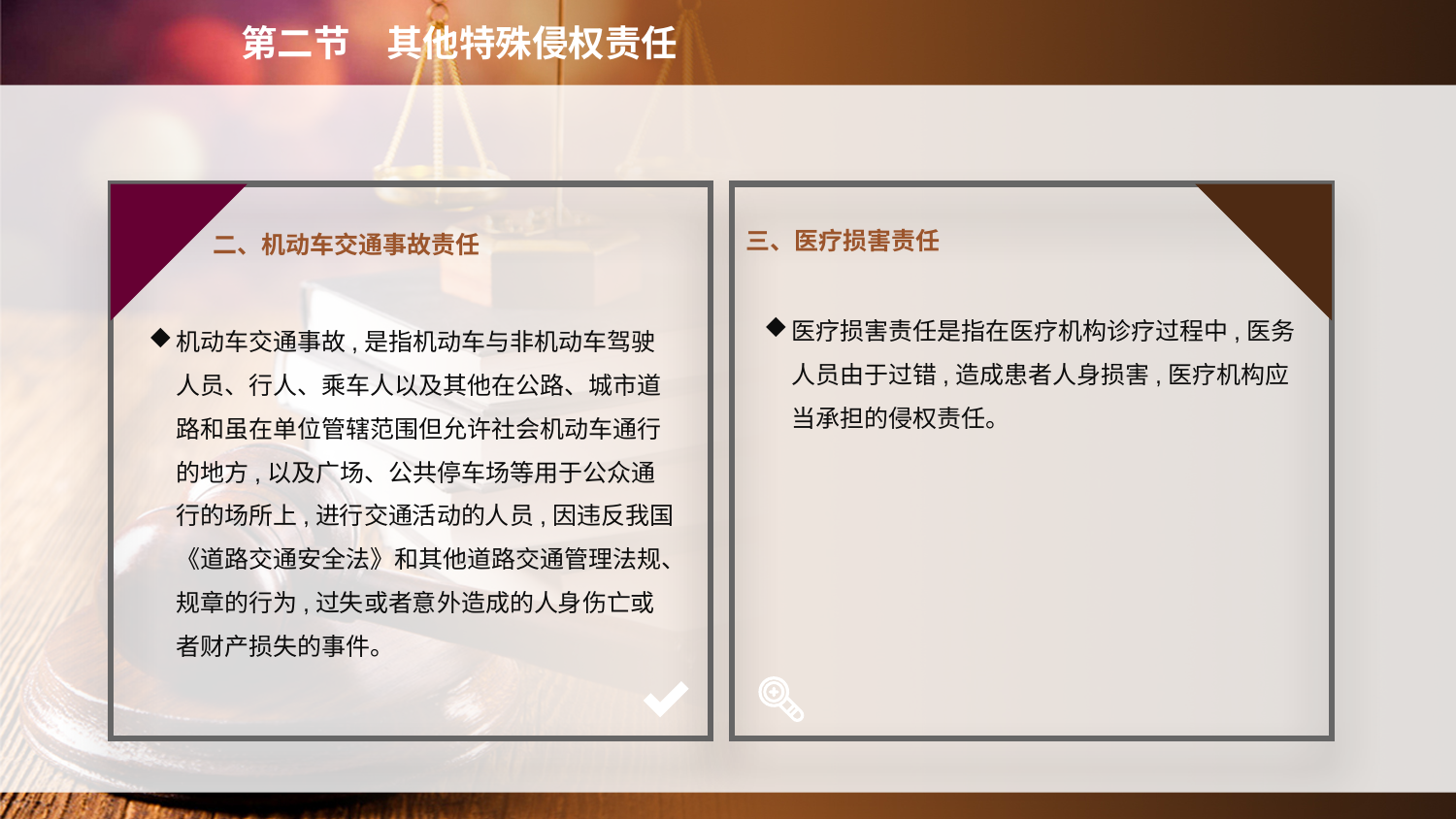

第二节　其他特殊侵权责任

二、机动车交通事故责任
三、医疗损害责任
医疗损害责任是指在医疗机构诊疗过程中,医务人员由于过错,造成患者人身损害,医疗机构应当承担的侵权责任。
机动车交通事故,是指机动车与非机动车驾驶人员、行人、乘车人以及其他在公路、城市道路和虽在单位管辖范围但允许社会机动车通行的地方,以及广场、公共停车场等用于公众通行的场所上,进行交通活动的人员,因违反我国《道路交通安全法》和其他道路交通管理法规、规章的行为,过失或者意外造成的人身伤亡或者财产损失的事件。